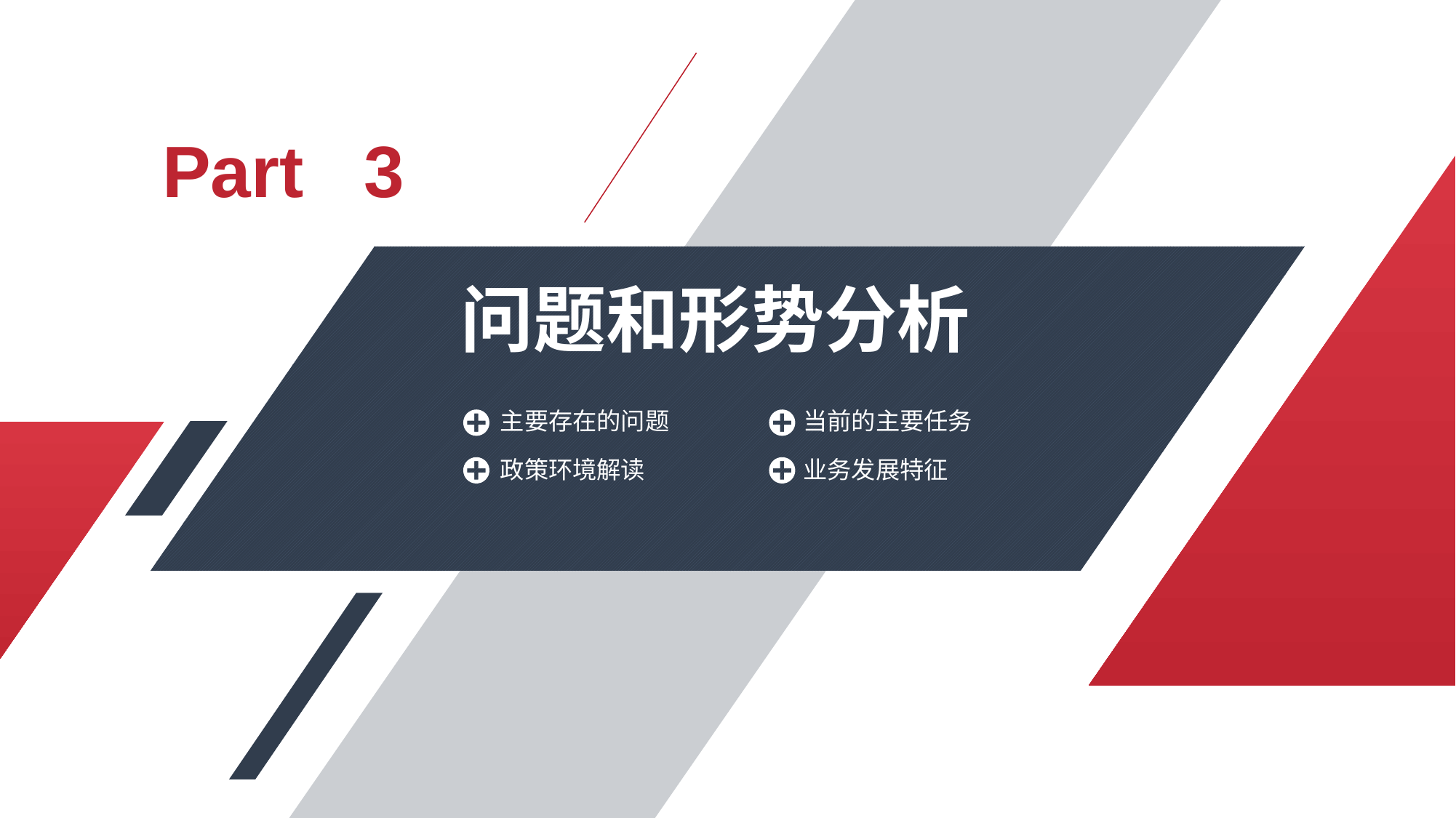

Part   3

问题和形势分析
主要存在的问题
当前的主要任务

政策环境解读
业务发展特征